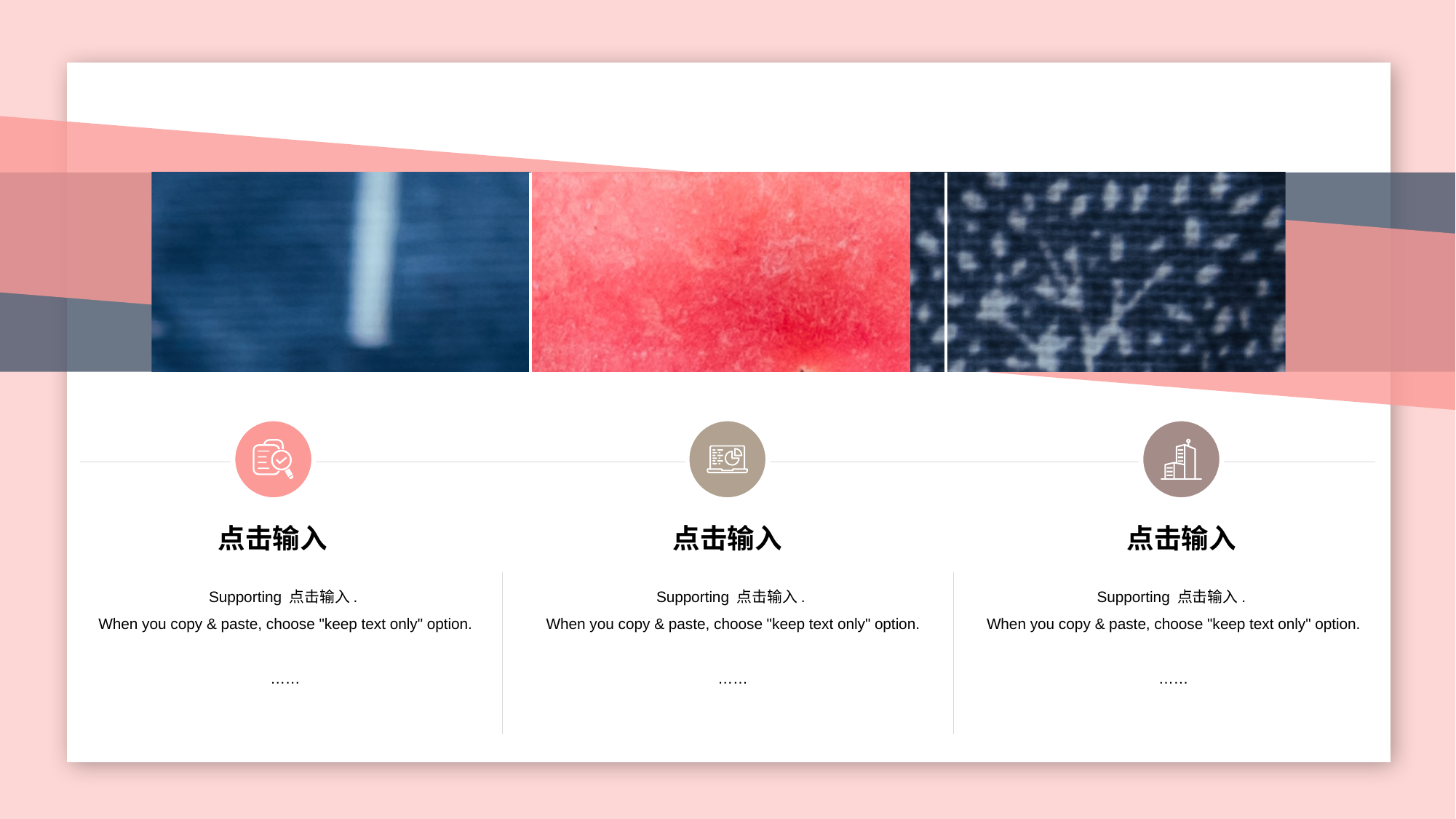

点击输入
点击输入
点击输入
Supporting 点击输入.
When you copy & paste, choose "keep text only" option.

……
Supporting 点击输入.
When you copy & paste, choose "keep text only" option.

……
Supporting 点击输入.
When you copy & paste, choose "keep text only" option.

……